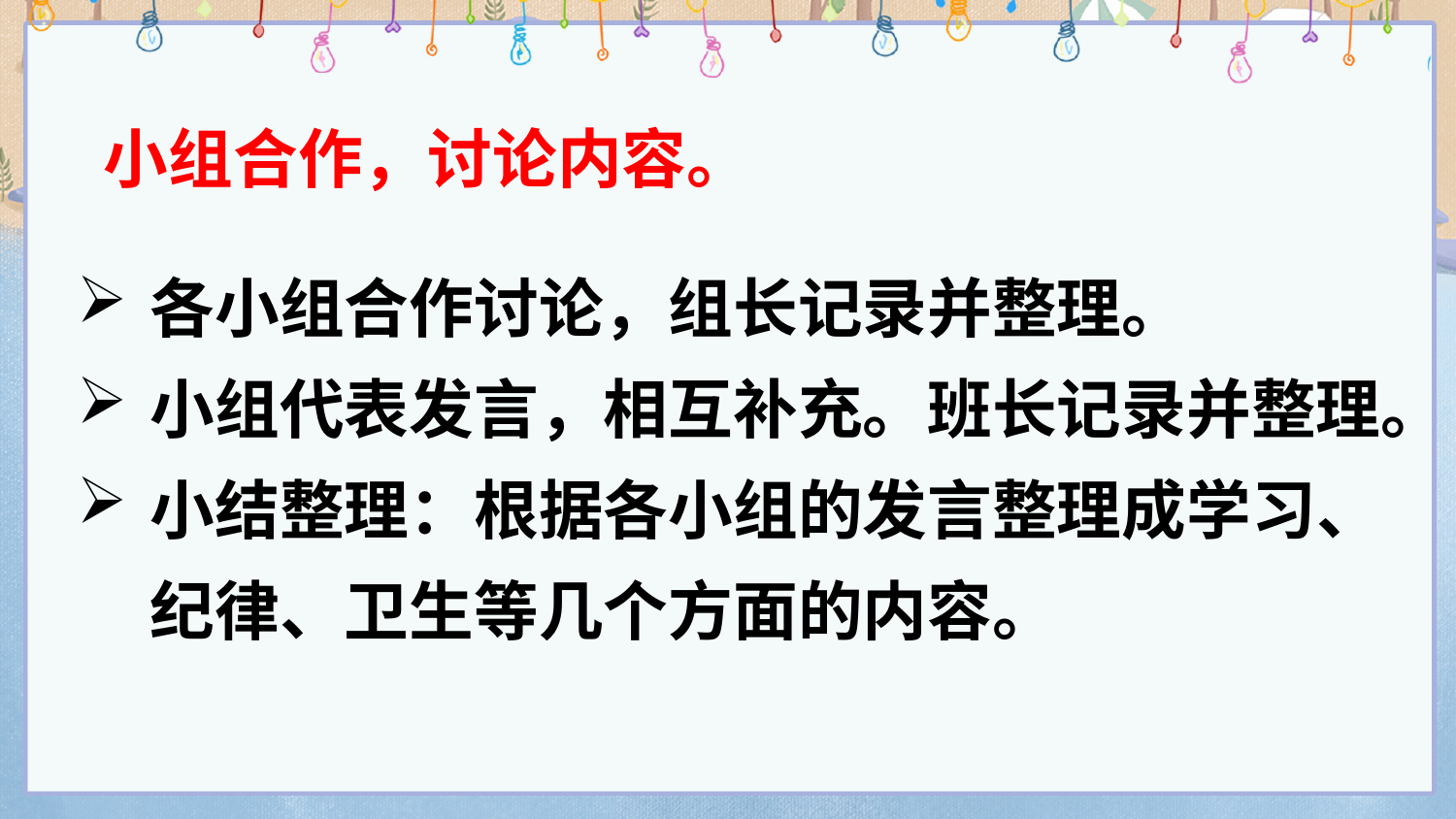

小组合作，讨论内容。
各小组合作讨论，组长记录并整理。
小组代表发言，相互补充。班长记录并整理。
小结整理：根据各小组的发言整理成学习、纪律、卫生等几个方面的内容。